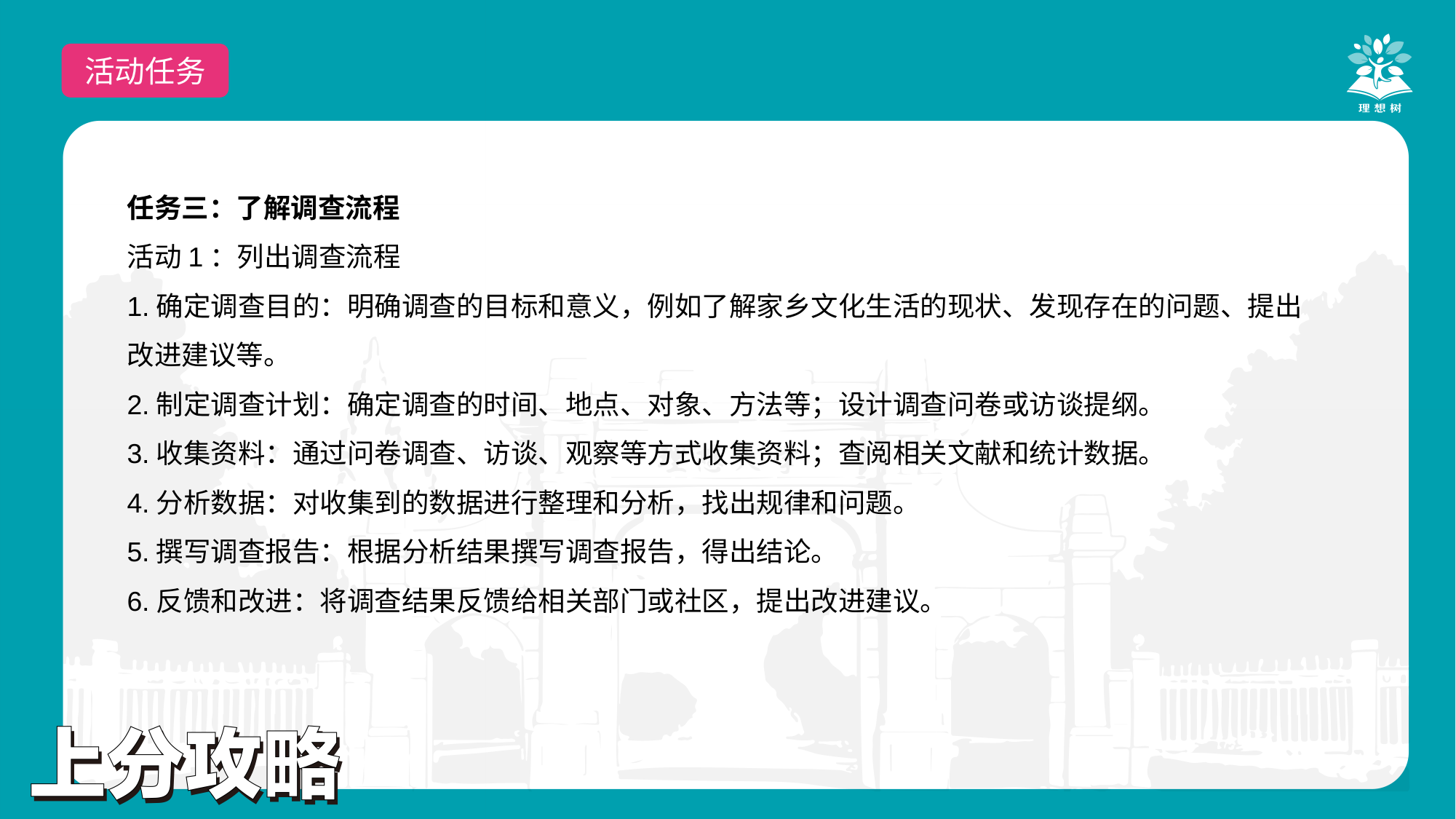

活动任务
任务三：了解调查流程
活动1：列出调查流程
1.确定调查目的：明确调查的目标和意义，例如了解家乡文化生活的现状、发现存在的问题、提出改进建议等。
2.制定调查计划：确定调查的时间、地点、对象、方法等；设计调查问卷或访谈提纲。
3.收集资料：通过问卷调查、访谈、观察等方式收集资料；查阅相关文献和统计数据。
4.分析数据：对收集到的数据进行整理和分析，找出规律和问题。
5.撰写调查报告：根据分析结果撰写调查报告，得出结论。
6.反馈和改进：将调查结果反馈给相关部门或社区，提出改进建议。